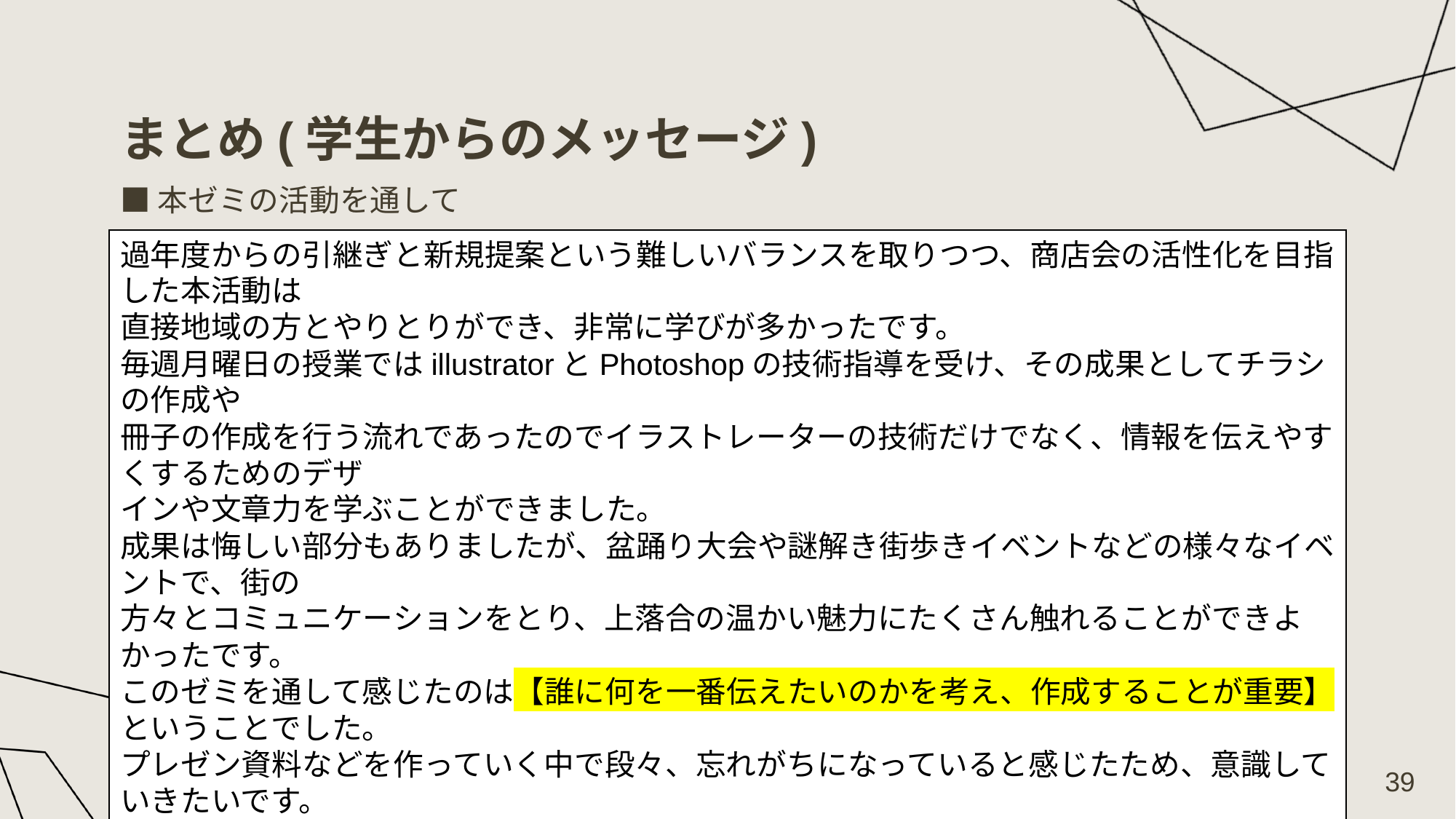

# まとめ(学生からのメッセージ)
■本ゼミの活動を通して
過年度からの引継ぎと新規提案という難しいバランスを取りつつ、商店会の活性化を目指した本活動は
直接地域の方とやりとりができ、非常に学びが多かったです。
毎週月曜日の授業ではillustratorとPhotoshopの技術指導を受け、その成果としてチラシの作成や
冊子の作成を行う流れであったのでイラストレーターの技術だけでなく、情報を伝えやすくするためのデザ
インや文章力を学ぶことができました。
成果は悔しい部分もありましたが、盆踊り大会や謎解き街歩きイベントなどの様々なイベントで、街の
方々とコミュニケーションをとり、上落合の温かい魅力にたくさん触れることができよかったです。
このゼミを通して感じたのは【誰に何を一番伝えたいのかを考え、作成することが重要】ということでした。
プレゼン資料などを作っていく中で段々、忘れがちになっていると感じたため、意識していきたいです。
また、謎解き問題集作成や冊子作成の中で他チームと連携がうまく取れなかったこともあったため、チーム内だけでなく、他のチームとの連携もしっかり取ることが重要だと感じました。
大きな学びと経験と発見のあったゼミでした。新宿区の皆さま、上落合発展会の皆さま、貴重な経験と取り組みをさせていただき誠にありがとうございました。
国際ファッション専門職大学　上落合発展会ゼミ学生一同
© 2025　PIIF
39